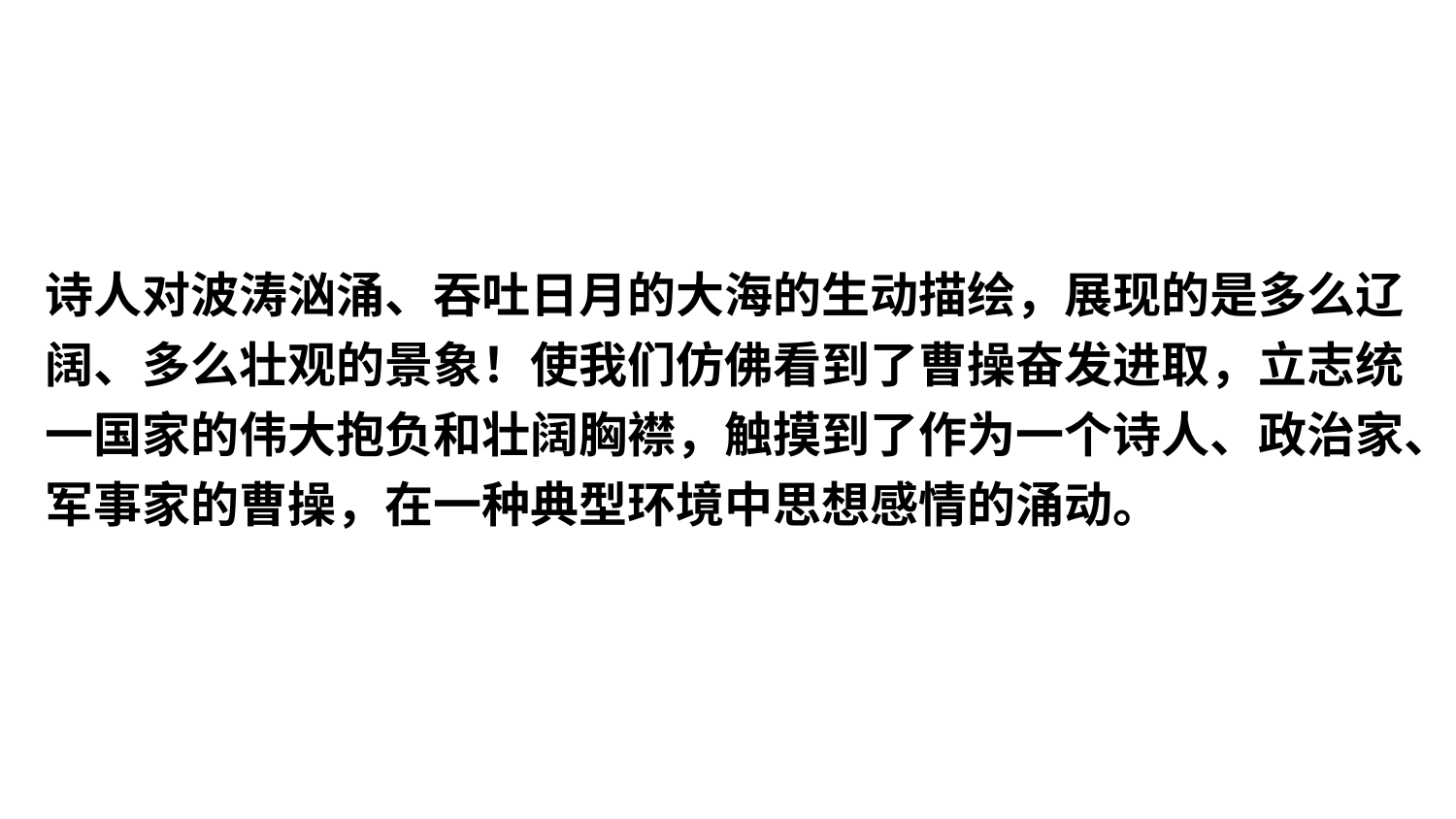

诗人对波涛汹涌、吞吐日月的大海的生动描绘，展现的是多么辽阔、多么壮观的景象！使我们仿佛看到了曹操奋发进取，立志统一国家的伟大抱负和壮阔胸襟，触摸到了作为一个诗人、政治家、军事家的曹操，在一种典型环境中思想感情的涌动。